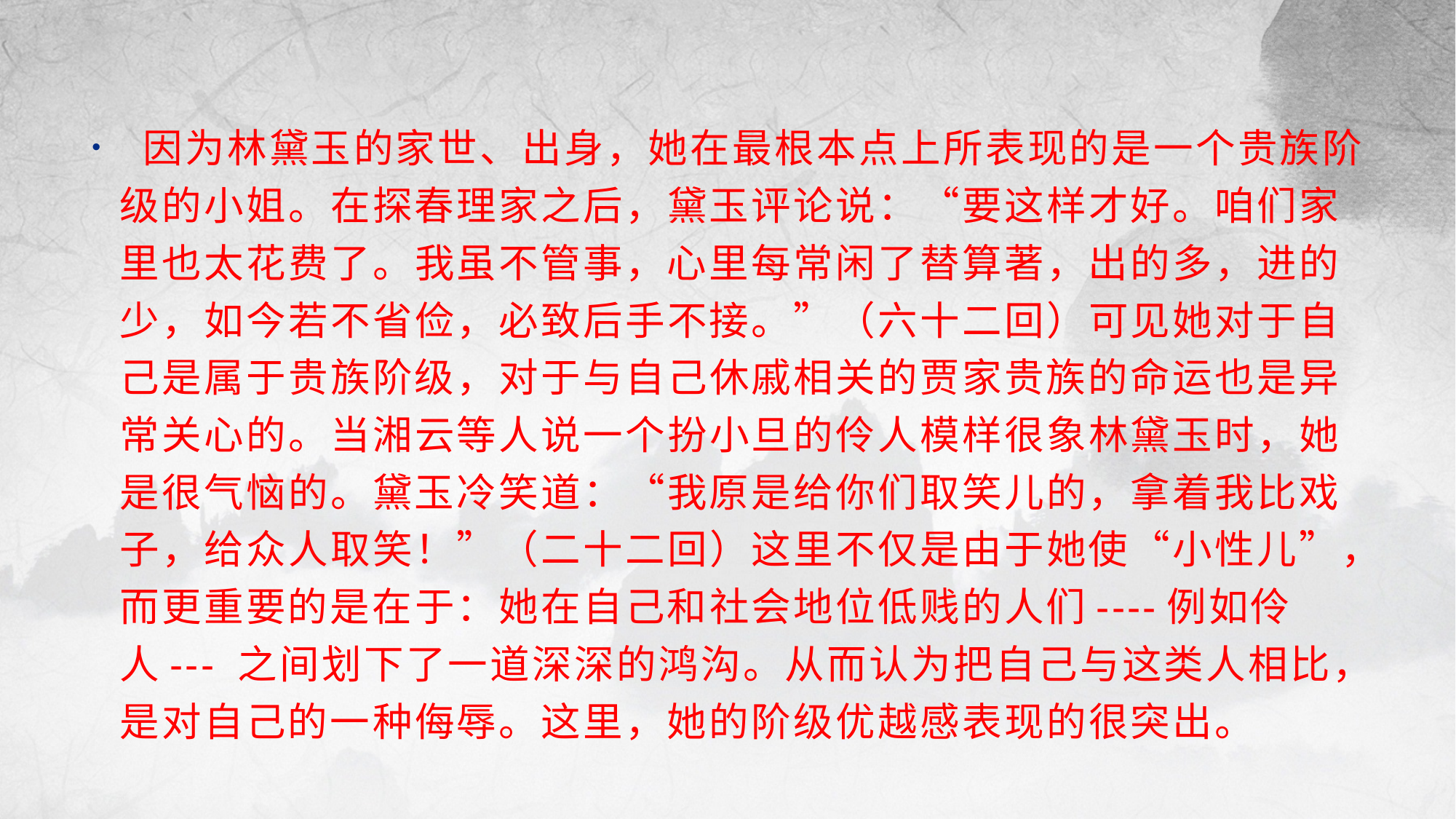

因为林黛玉的家世、出身，她在最根本点上所表现的是一个贵族阶级的小姐。在探春理家之后，黛玉评论说：“要这样才好。咱们家里也太花费了。我虽不管事，心里每常闲了替算著，出的多，进的少，如今若不省俭，必致后手不接。”（六十二回）可见她对于自己是属于贵族阶级，对于与自己休戚相关的贾家贵族的命运也是异常关心的。当湘云等人说一个扮小旦的伶人模样很象林黛玉时，她是很气恼的。黛玉冷笑道：“我原是给你们取笑儿的，拿着我比戏子，给众人取笑！”（二十二回）这里不仅是由于她使“小性儿”，而更重要的是在于：她在自己和社会地位低贱的人们----例如伶人--- 之间划下了一道深深的鸿沟。从而认为把自己与这类人相比，是对自己的一种侮辱。这里，她的阶级优越感表现的很突出。